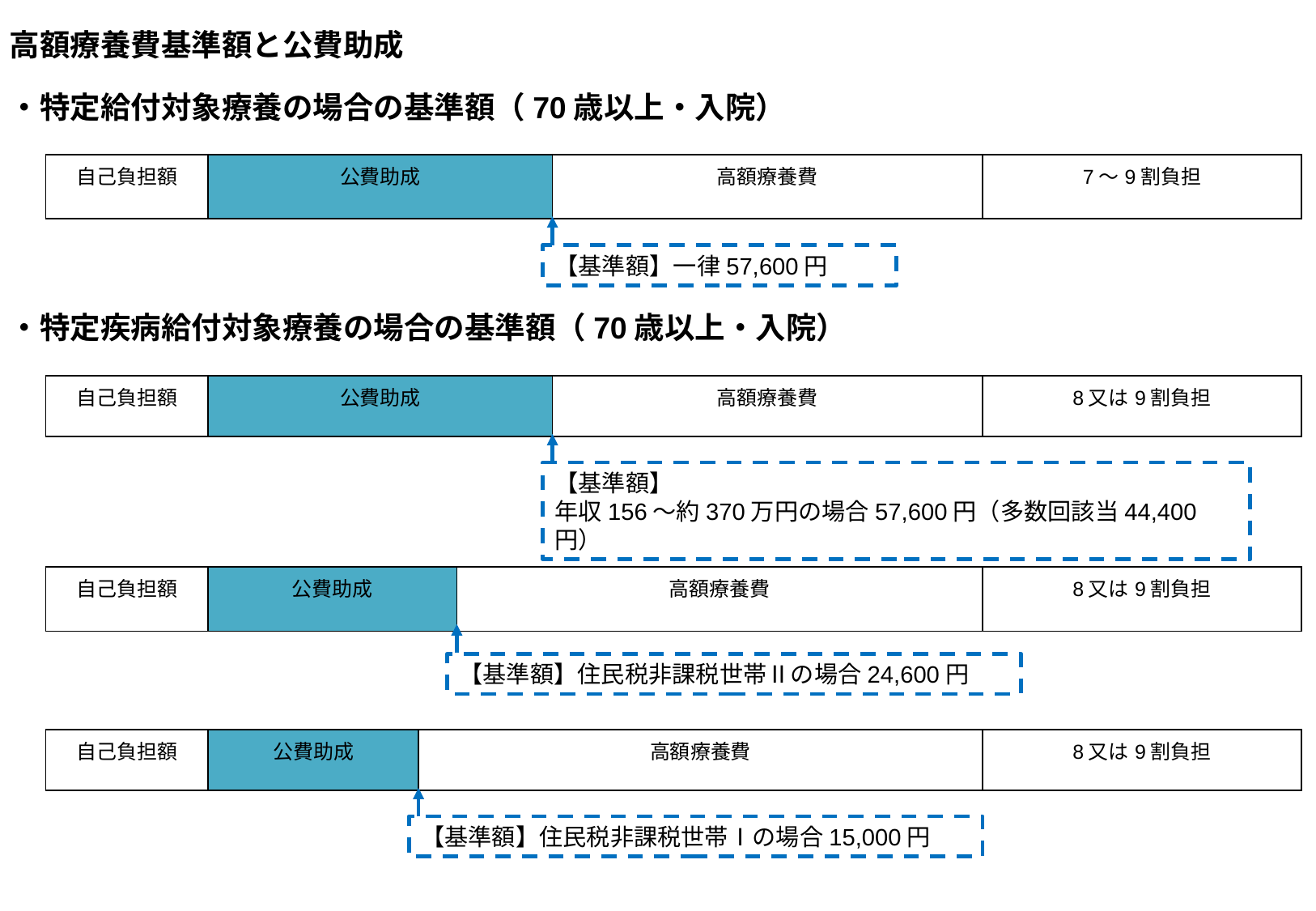

高額療養費基準額と公費助成

・特定給付対象療養の場合の基準額（70歳以上・入院）

・特定疾病給付対象療養の場合の基準額（70歳以上・入院）

| 自己負担額 | 公費助成 | 高額療養費 | 7～9割負担 |
| --- | --- | --- | --- |
【基準額】一律57,600円
| 自己負担額 | 公費助成 | 高額療養費 | 8又は9割負担 |
| --- | --- | --- | --- |
【基準額】
年収156～約370万円の場合57,600円（多数回該当44,400円）
| 自己負担額 | 公費助成 | 高額療養費 | 8又は9割負担 |
| --- | --- | --- | --- |
【基準額】住民税非課税世帯Ⅱの場合24,600円
| 自己負担額 | 公費助成 | 高額療養費 | 8又は9割負担 |
| --- | --- | --- | --- |
【基準額】住民税非課税世帯Ⅰの場合15,000円